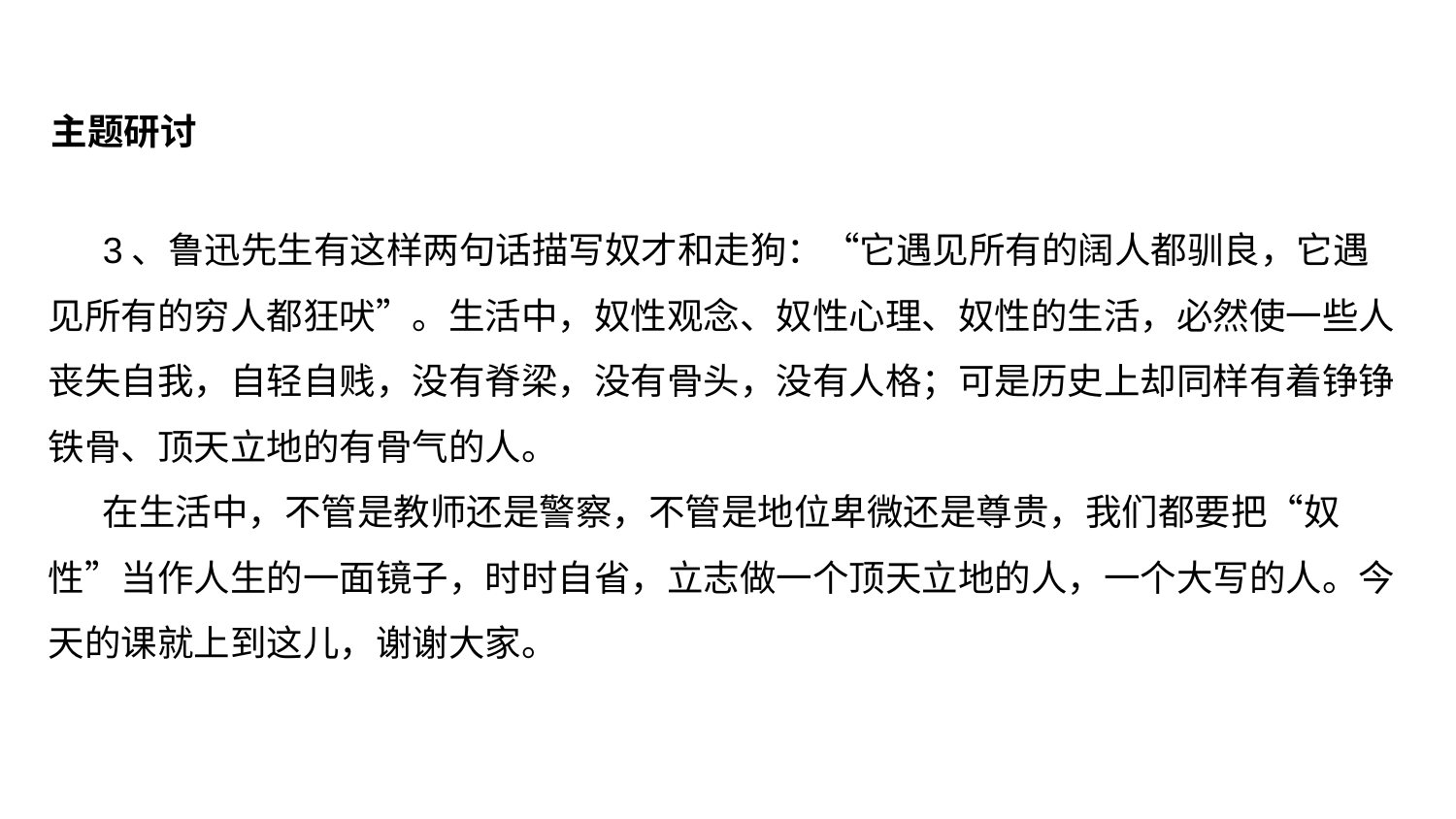

主题研讨
3、鲁迅先生有这样两句话描写奴才和走狗：“它遇见所有的阔人都驯良，它遇见所有的穷人都狂吠”。生活中，奴性观念、奴性心理、奴性的生活，必然使一些人丧失自我，自轻自贱，没有脊梁，没有骨头，没有人格；可是历史上却同样有着铮铮铁骨、顶天立地的有骨气的人。
在生活中，不管是教师还是警察，不管是地位卑微还是尊贵，我们都要把“奴性”当作人生的一面镜子，时时自省，立志做一个顶天立地的人，一个大写的人。今天的课就上到这儿，谢谢大家。